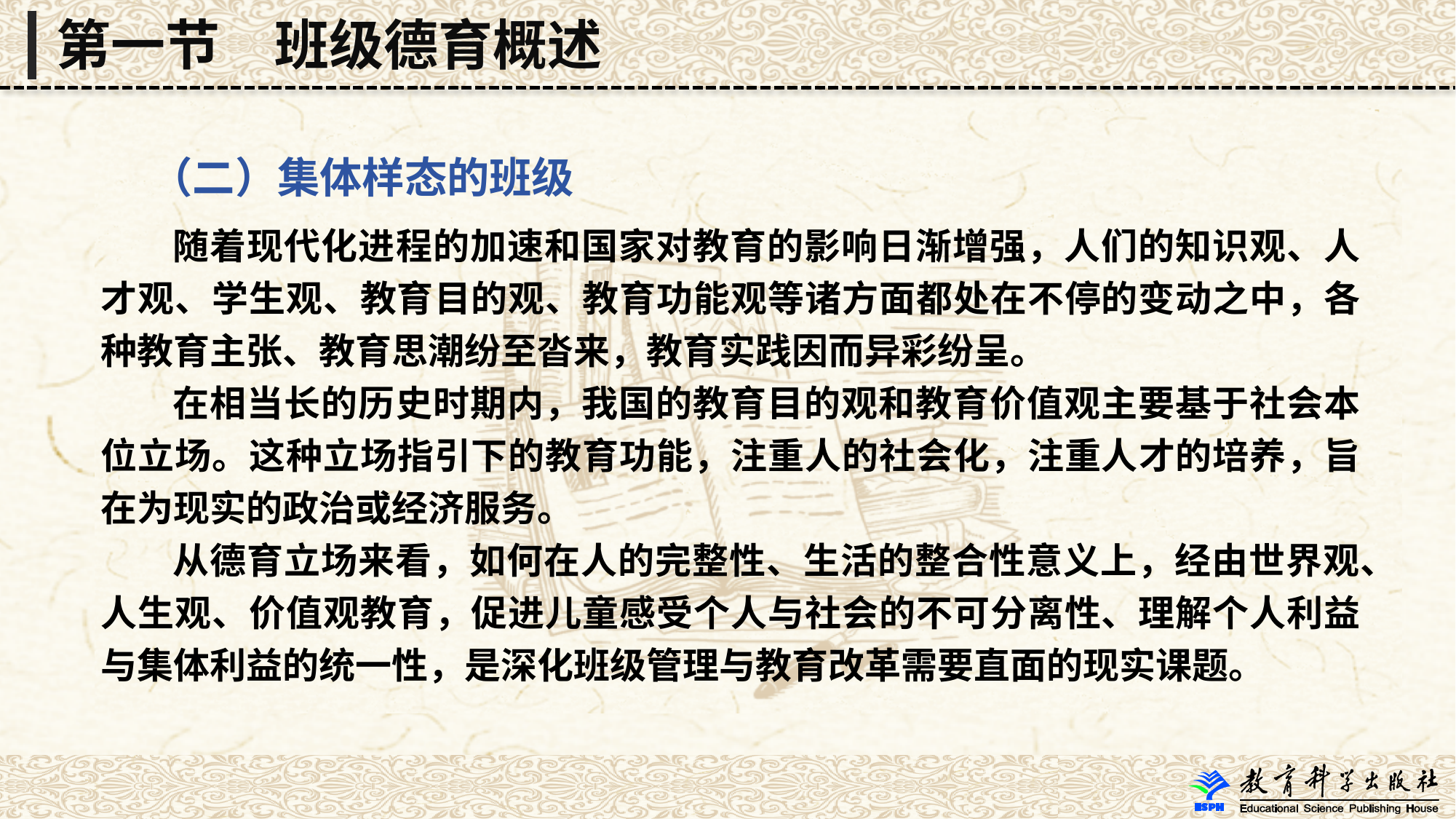

第一节　班级德育概述
     （二）集体样态的班级

       随着现代化进程的加速和国家对教育的影响日渐增强，人们的知识观、人才观、学生观、教育目的观、教育功能观等诸方面都处在不停的变动之中，各种教育主张、教育思潮纷至沓来，教育实践因而异彩纷呈。
       在相当长的历史时期内，我国的教育目的观和教育价值观主要基于社会本位立场。这种立场指引下的教育功能，注重人的社会化，注重人才的培养，旨在为现实的政治或经济服务。
       从德育立场来看，如何在人的完整性、生活的整合性意义上，经由世界观、人生观、价值观教育，促进儿童感受个人与社会的不可分离性、理解个人利益与集体利益的统一性，是深化班级管理与教育改革需要直面的现实课题。